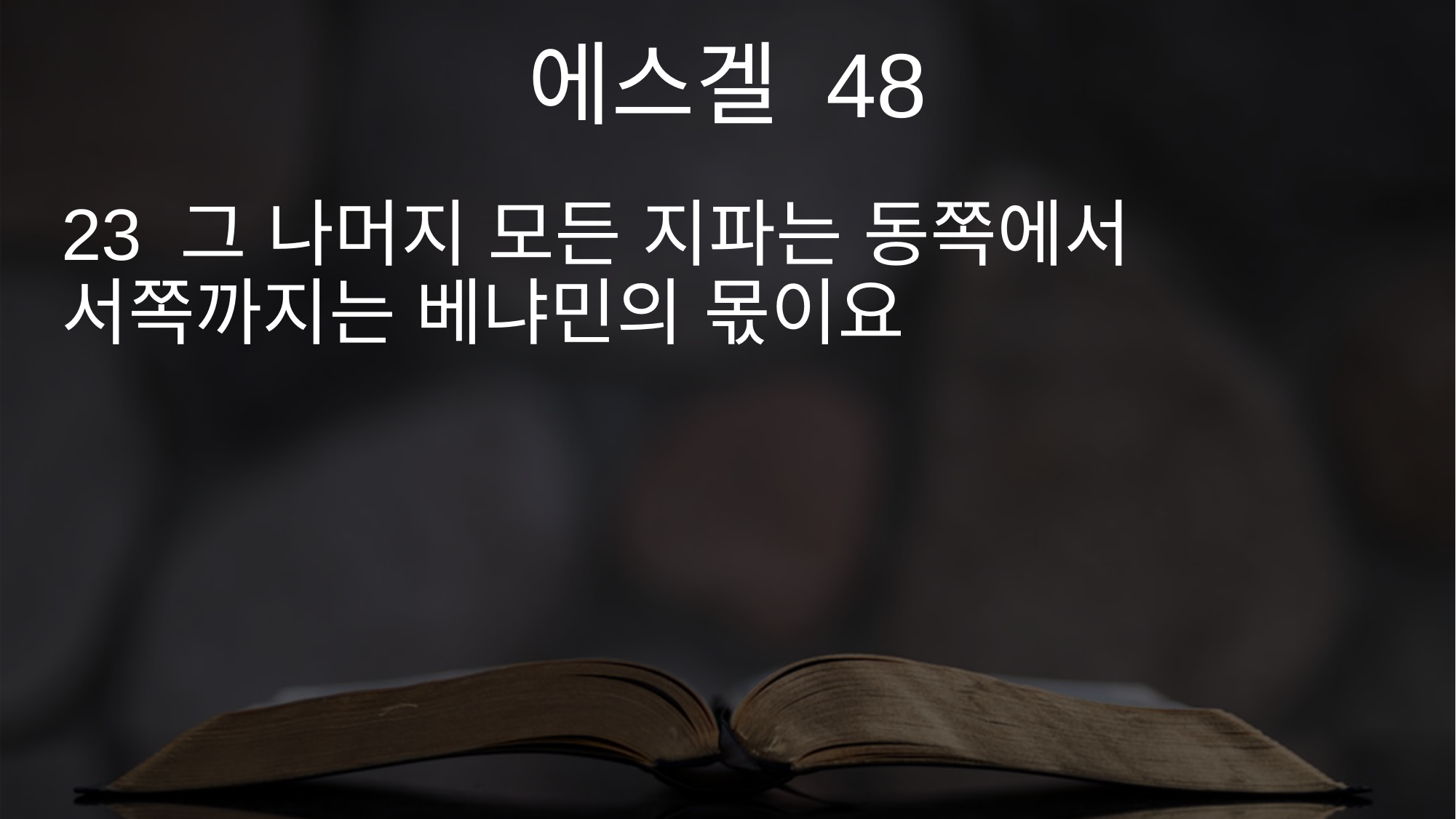

에스겔 48
23 그 나머지 모든 지파는 동쪽에서 서쪽까지는 베냐민의 몫이요